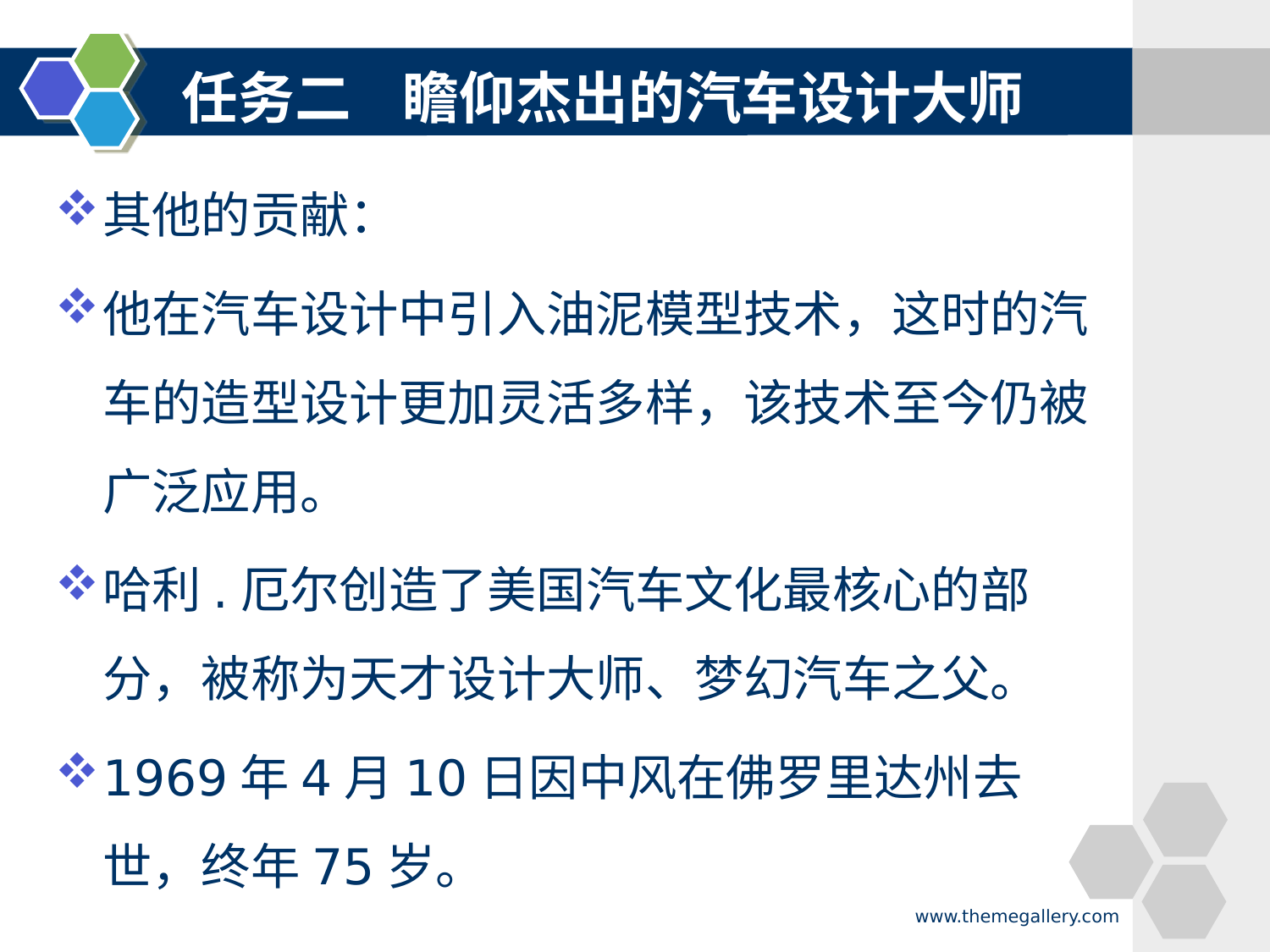

#
任务二    瞻仰杰出的汽车设计大师
其他的贡献：
他在汽车设计中引入油泥模型技术，这时的汽车的造型设计更加灵活多样，该技术至今仍被广泛应用。
哈利.厄尔创造了美国汽车文化最核心的部分，被称为天才设计大师、梦幻汽车之父。
1969年4月10日因中风在佛罗里达州去世，终年75岁。

www.themegallery.com